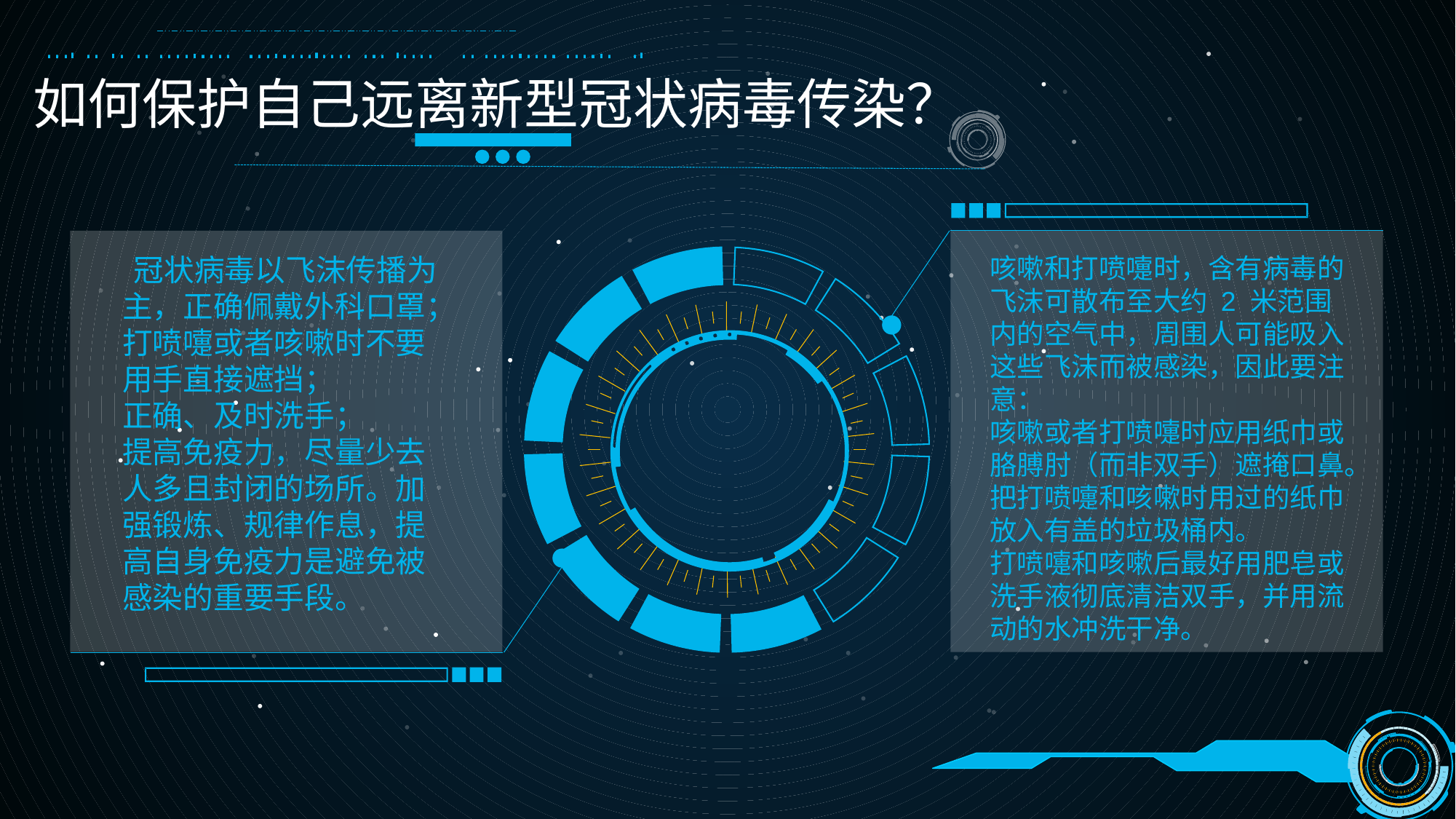

如何保护自己远离新型冠状病毒传染？

 冠状病毒以飞沫传播为主，正确佩戴外科口罩；
打喷嚏或者咳嗽时不要用手直接遮挡；
正确、及时洗手；
提高免疫力，尽量少去人多且封闭的场所。加强锻炼、规律作息，提高自身免疫力是避免被感染的重要手段。
咳嗽和打喷嚏时，含有病毒的飞沫可散布至大约 2 米范围内的空气中，周围人可能吸入这些飞沫而被感染，因此要注意：
咳嗽或者打喷嚏时应用纸巾或胳膊肘（而非双手）遮掩口鼻。
把打喷嚏和咳嗽时用过的纸巾放入有盖的垃圾桶内。
打喷嚏和咳嗽后最好用肥皂或洗手液彻底清洁双手，并用流动的水冲洗干净。